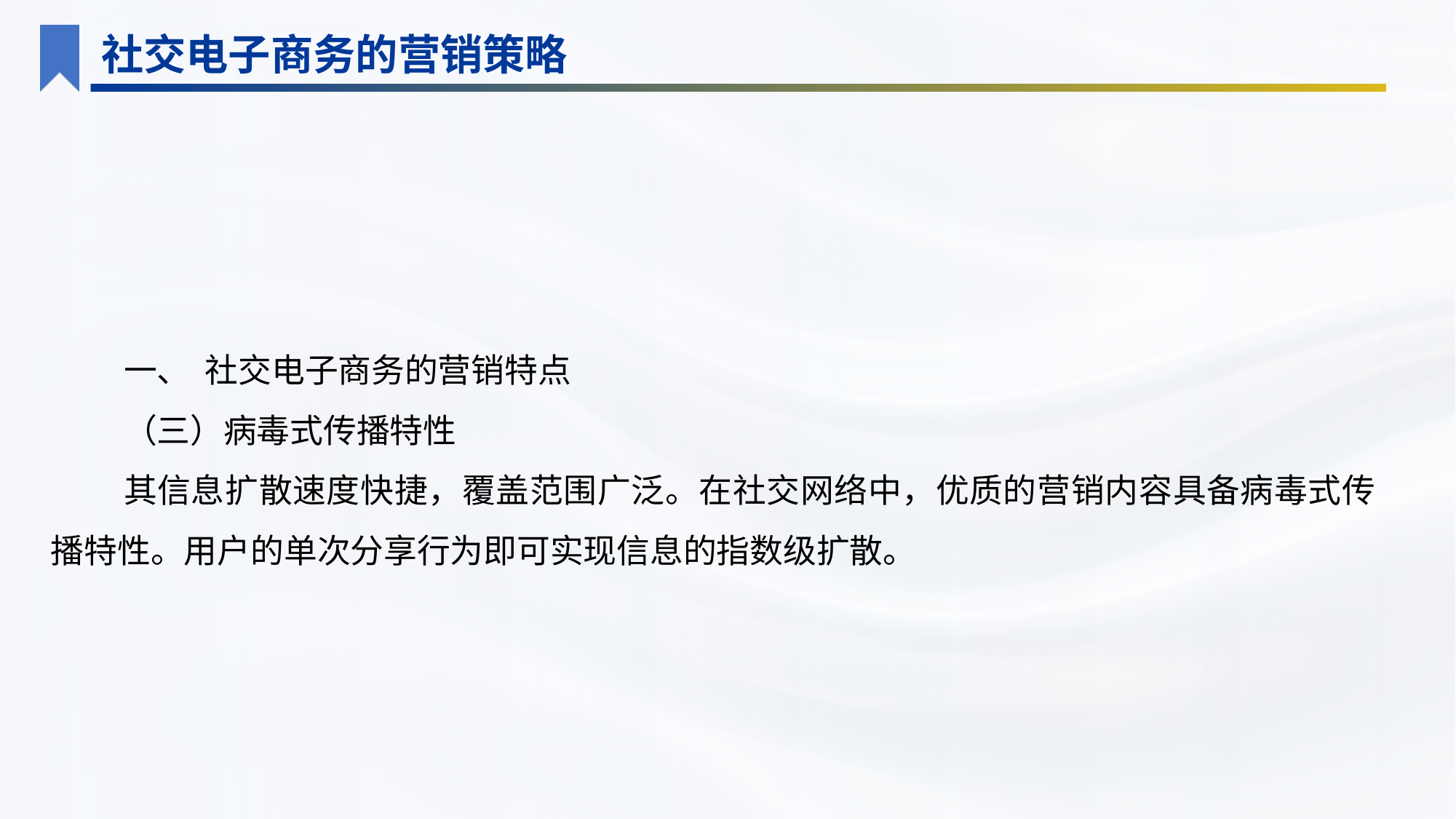

社交电子商务的营销策略
一、  社交电子商务的营销特点
（三）病毒式传播特性
其信息扩散速度快捷，覆盖范围广泛。在社交网络中，优质的营销内容具备病毒式传播特性。用户的单次分享行为即可实现信息的指数级扩散。